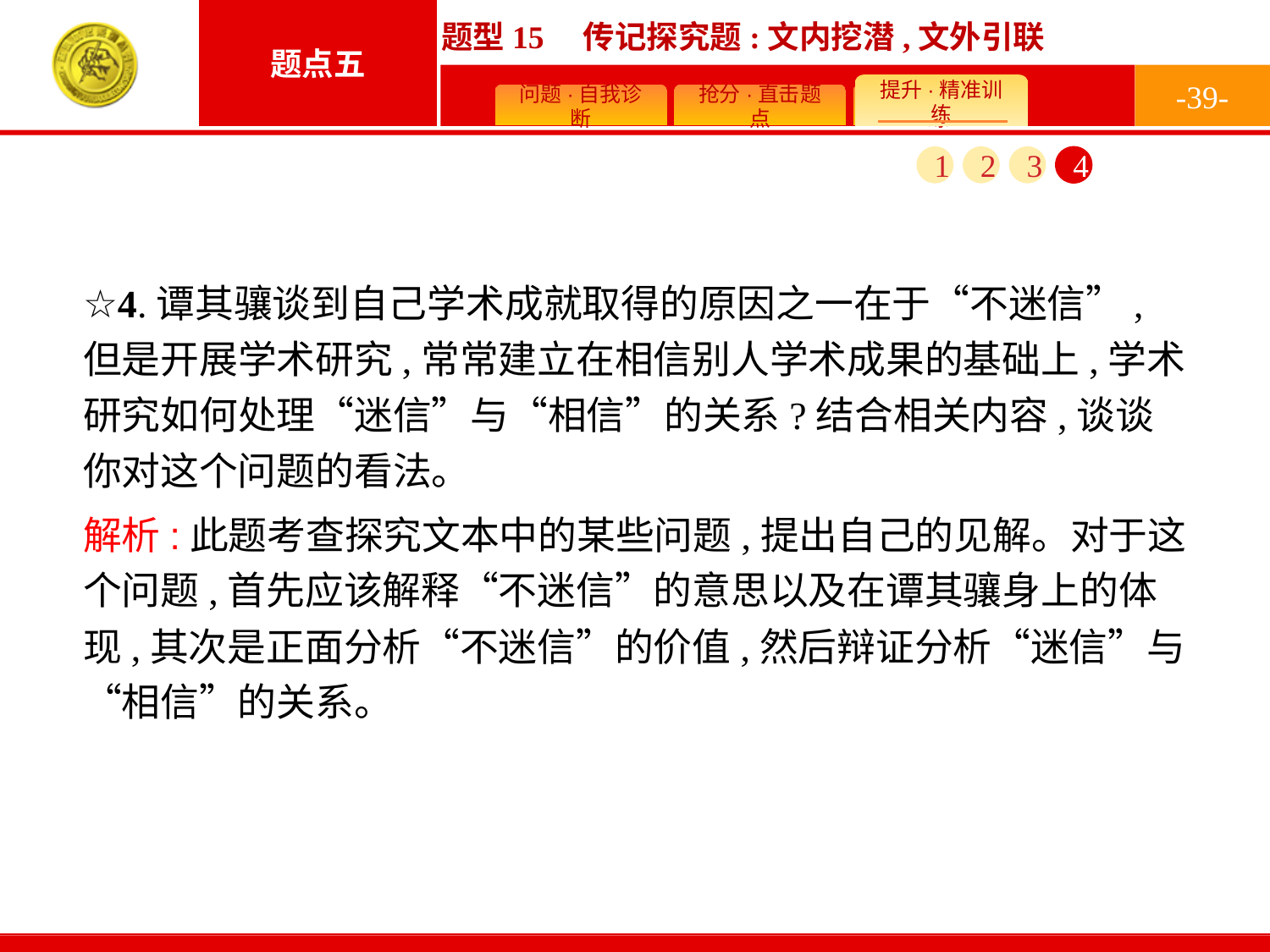

-39-
1
2
3
4
☆4.谭其骧谈到自己学术成就取得的原因之一在于“不迷信”,但是开展学术研究,常常建立在相信别人学术成果的基础上,学术研究如何处理“迷信”与“相信”的关系?结合相关内容,谈谈你对这个问题的看法。
解析:此题考查探究文本中的某些问题,提出自己的见解。对于这个问题,首先应该解释“不迷信”的意思以及在谭其骧身上的体现,其次是正面分析“不迷信”的价值,然后辩证分析“迷信”与“相信”的关系。